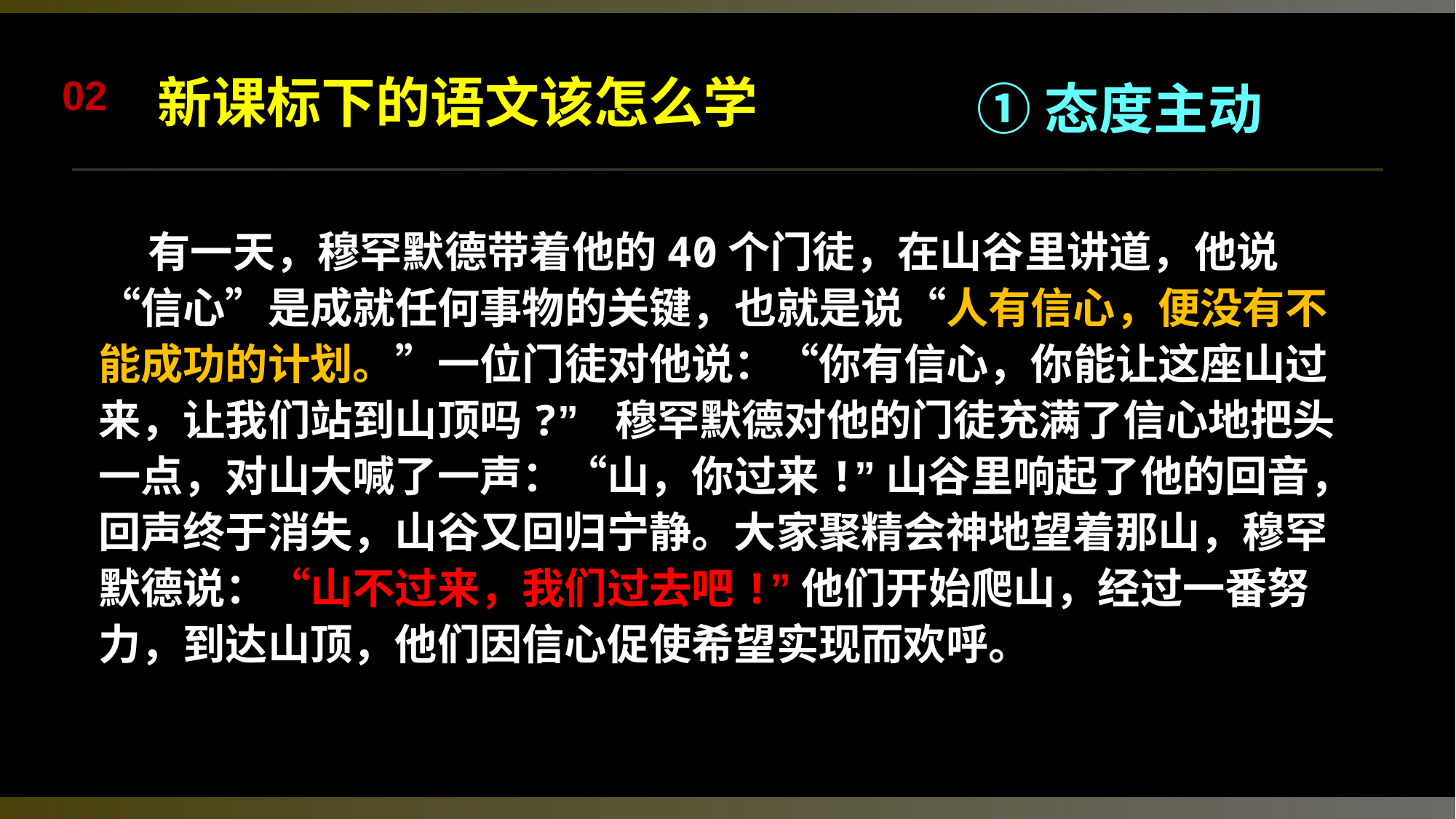

新课标下的语文该怎么学
02
①态度主动
# 有一天，穆罕默德带着他的40个门徒，在山谷里讲道，他说“信心”是成就任何事物的关键，也就是说“人有信心，便没有不能成功的计划。”一位门徒对他说：“你有信心，你能让这座山过来，让我们站到山顶吗?” 穆罕默德对他的门徒充满了信心地把头一点，对山大喊了一声：“山，你过来!”山谷里响起了他的回音，回声终于消失，山谷又回归宁静。大家聚精会神地望着那山，穆罕默德说：“山不过来，我们过去吧!”他们开始爬山，经过一番努力，到达山顶，他们因信心促使希望实现而欢呼。